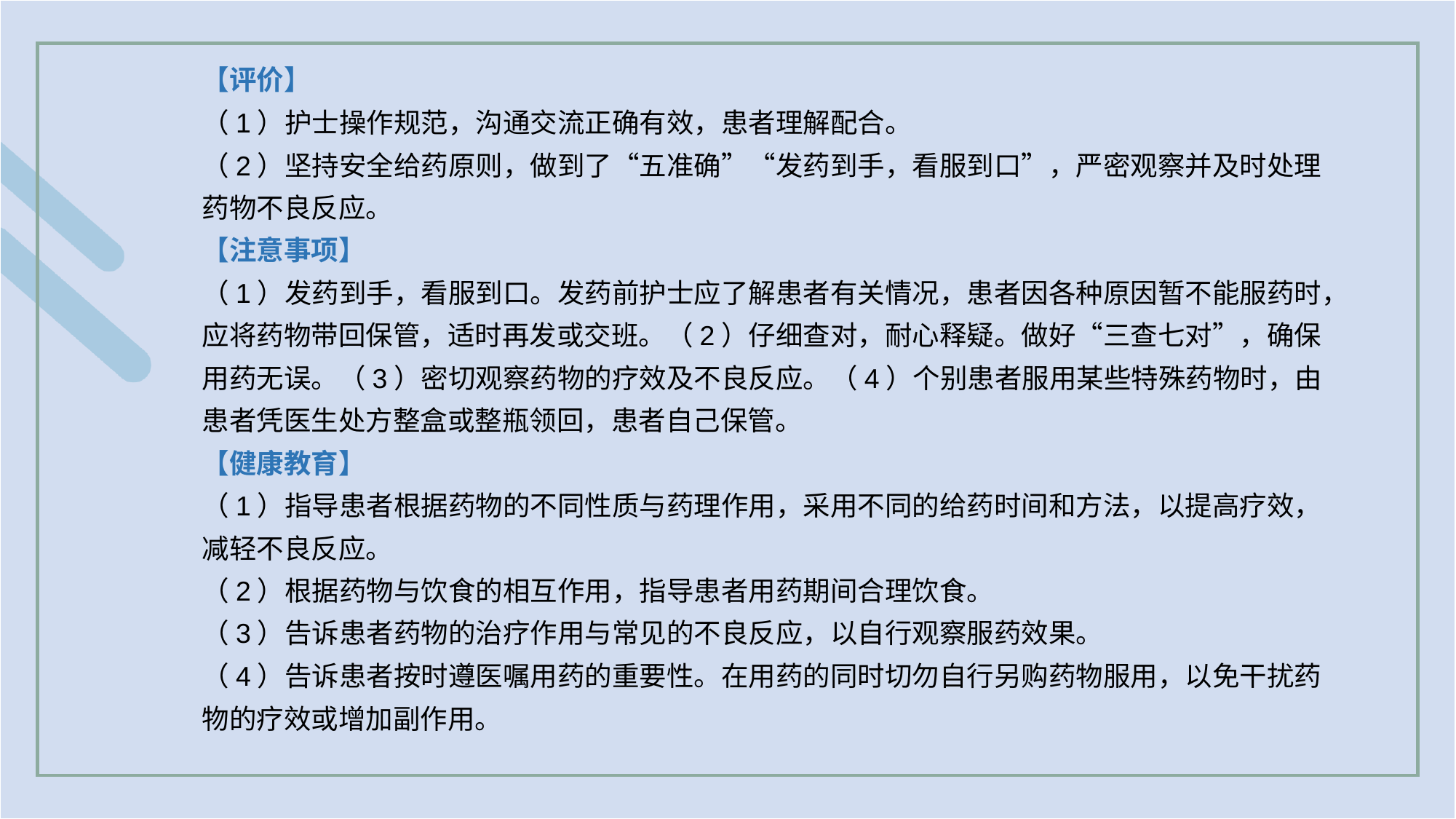

【评价】
（1）护士操作规范，沟通交流正确有效，患者理解配合。
（2）坚持安全给药原则，做到了“五准确”“发药到手，看服到口”，严密观察并及时处理药物不良反应。
【注意事项】
（1）发药到手，看服到口。发药前护士应了解患者有关情况，患者因各种原因暂不能服药时，应将药物带回保管，适时再发或交班。（2）仔细查对，耐心释疑。做好“三查七对”，确保用药无误。（3）密切观察药物的疗效及不良反应。（4）个别患者服用某些特殊药物时，由患者凭医生处方整盒或整瓶领回，患者自己保管。
【健康教育】
（1）指导患者根据药物的不同性质与药理作用，采用不同的给药时间和方法，以提高疗效，减轻不良反应。
（2）根据药物与饮食的相互作用，指导患者用药期间合理饮食。
（3）告诉患者药物的治疗作用与常见的不良反应，以自行观察服药效果。
（4）告诉患者按时遵医嘱用药的重要性。在用药的同时切勿自行另购药物服用，以免干扰药物的疗效或增加副作用。